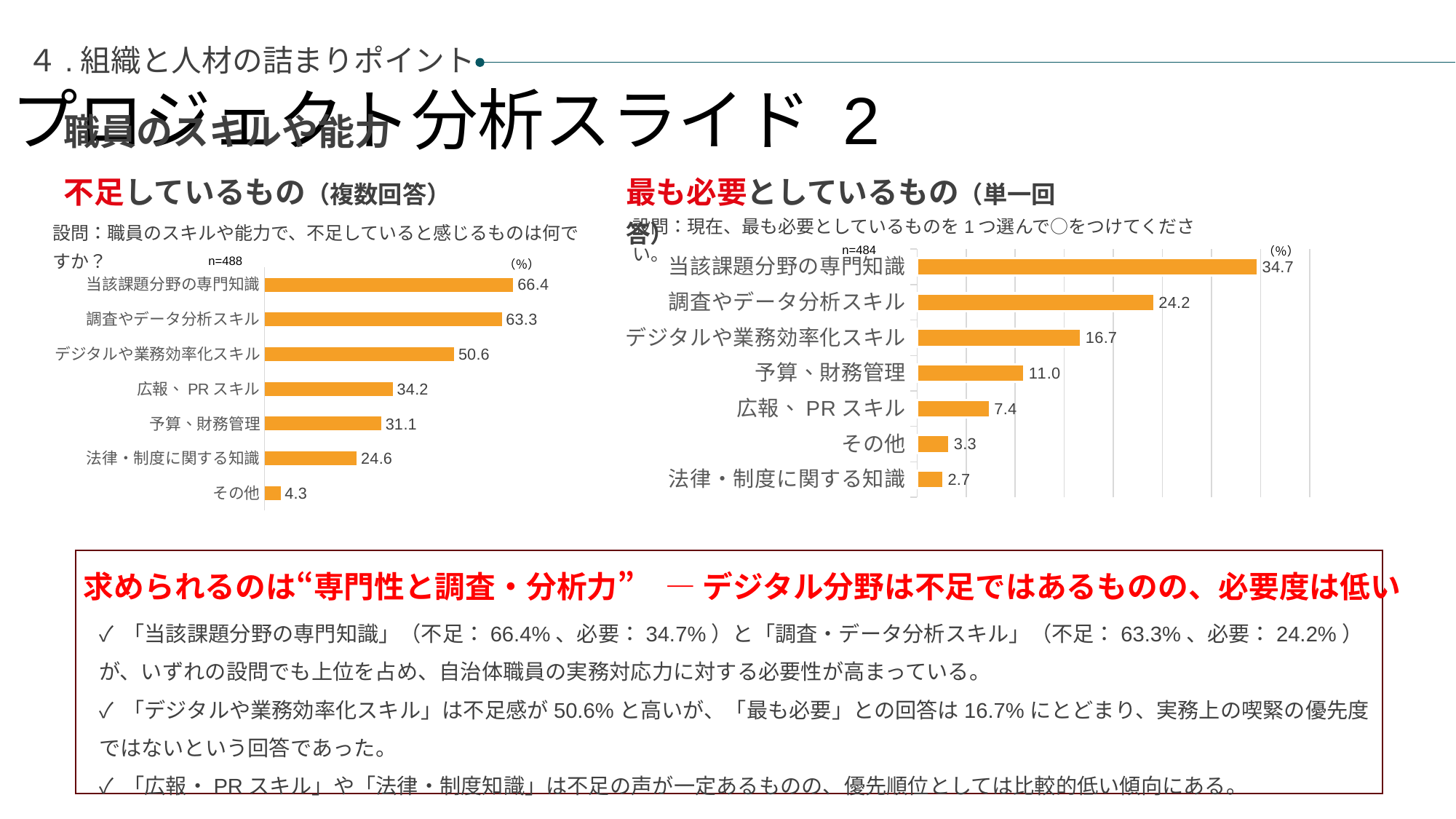

プロジェクト分析スライド 2
４.組織と人材の詰まりポイント
職員のスキルや能力
不足しているもの（複数回答）
最も必要としているもの（単一回答）
設問：現在、最も必要としているものを1つ選んで○をつけてください。
設問：職員のスキルや能力で、不足していると感じるものは何ですか？
 n=484
（％）

### Chart

| Category |   全  体（n=479） |
|---|---|
| 当該課題分野の専門知識 | 34.710743801652896 |
| 調査やデータ分析スキル | 24.173553719008265 |
| デジタルや業務効率化スキル | 16.735537190082646 |
| 予算、財務管理 | 10.950413223140496 |
| 広報、PRスキル | 7.43801652892562 |
| その他 | 3.3057851239669422 |
| 法律・制度に関する知識 | 2.6859504132231407 |
 n=488

### Chart

| Category |  |
|---|---|
| 当該課題分野の専門知識 | 66.39344262295081 |
| 調査やデータ分析スキル | 63.31967213114754 |
| デジタルや業務効率化スキル | 50.614754098360656 |
| 広報、PRスキル | 34.22131147540984 |
| 予算、財務管理 | 31.147540983606557 |
| 法律・制度に関する知識 | 24.59016393442623 |
| その他 | 4.30327868852459 |
（％）
求められるのは“専門性と調査・分析力”　― デジタル分野は不足ではあるものの、必要度は低い

✓ 「当該課題分野の専門知識」（不足：66.4%、必要：34.7%）と「調査・データ分析スキル」（不足：63.3%、必要：24.2%）が、いずれの設問でも上位を占め、自治体職員の実務対応力に対する必要性が高まっている。
✓ 「デジタルや業務効率化スキル」は不足感が50.6%と高いが、「最も必要」との回答は16.7%にとどまり、実務上の喫緊の優先度ではないという回答であった。
✓ 「広報・PRスキル」や「法律・制度知識」は不足の声が一定あるものの、優先順位としては比較的低い傾向にある。